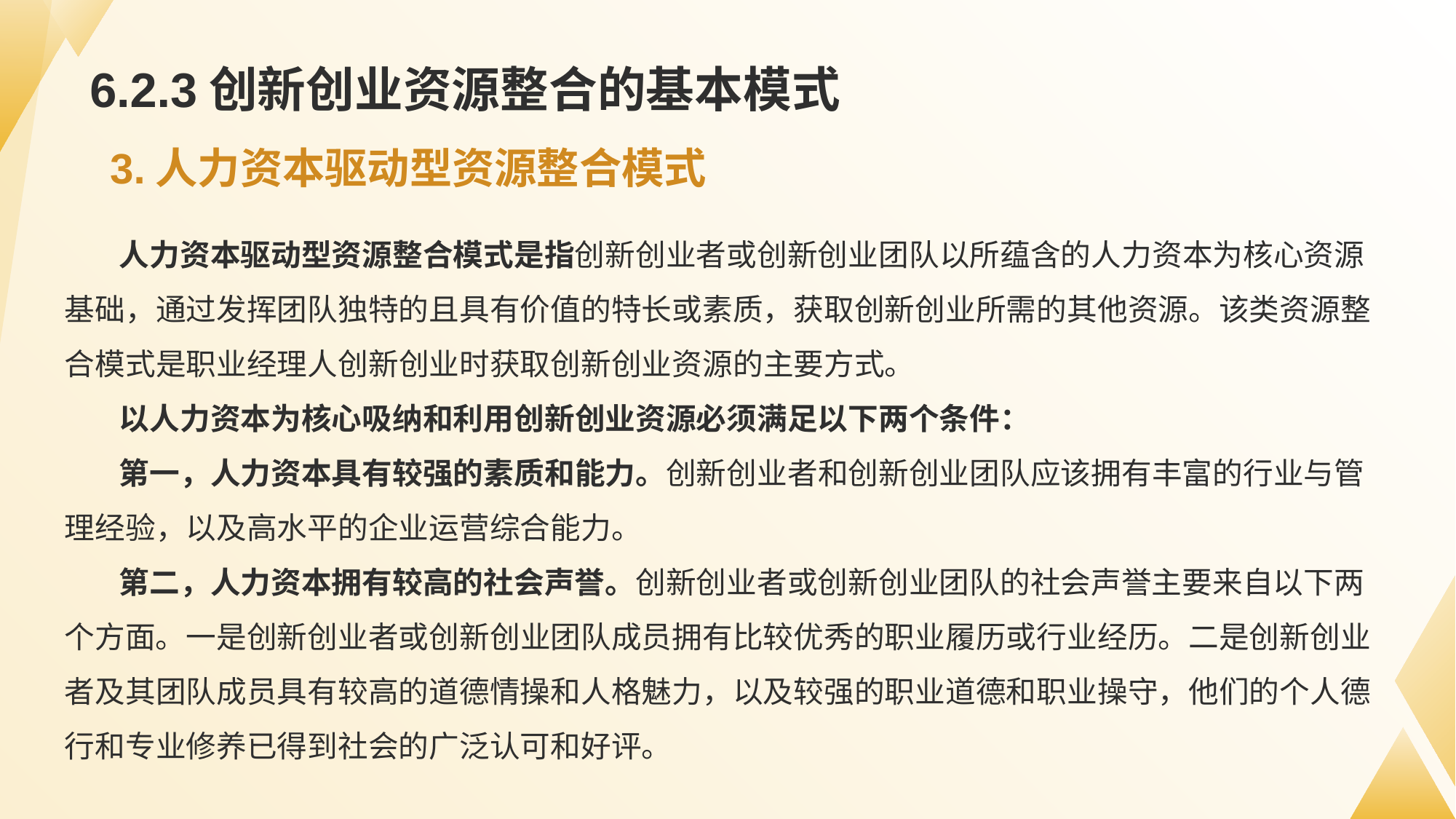

# 6.2.3创新创业资源整合的基本模式
3.人力资本驱动型资源整合模式
人力资本驱动型资源整合模式是指创新创业者或创新创业团队以所蕴含的人力资本为核心资源基础，通过发挥团队独特的且具有价值的特长或素质，获取创新创业所需的其他资源。该类资源整合模式是职业经理人创新创业时获取创新创业资源的主要方式。
以人力资本为核心吸纳和利用创新创业资源必须满足以下两个条件：
第一，人力资本具有较强的素质和能力。创新创业者和创新创业团队应该拥有丰富的行业与管理经验，以及高水平的企业运营综合能力。
第二，人力资本拥有较高的社会声誉。创新创业者或创新创业团队的社会声誉主要来自以下两个方面。一是创新创业者或创新创业团队成员拥有比较优秀的职业履历或行业经历。二是创新创业者及其团队成员具有较高的道德情操和人格魅力，以及较强的职业道德和职业操守，他们的个人德行和专业修养已得到社会的广泛认可和好评。